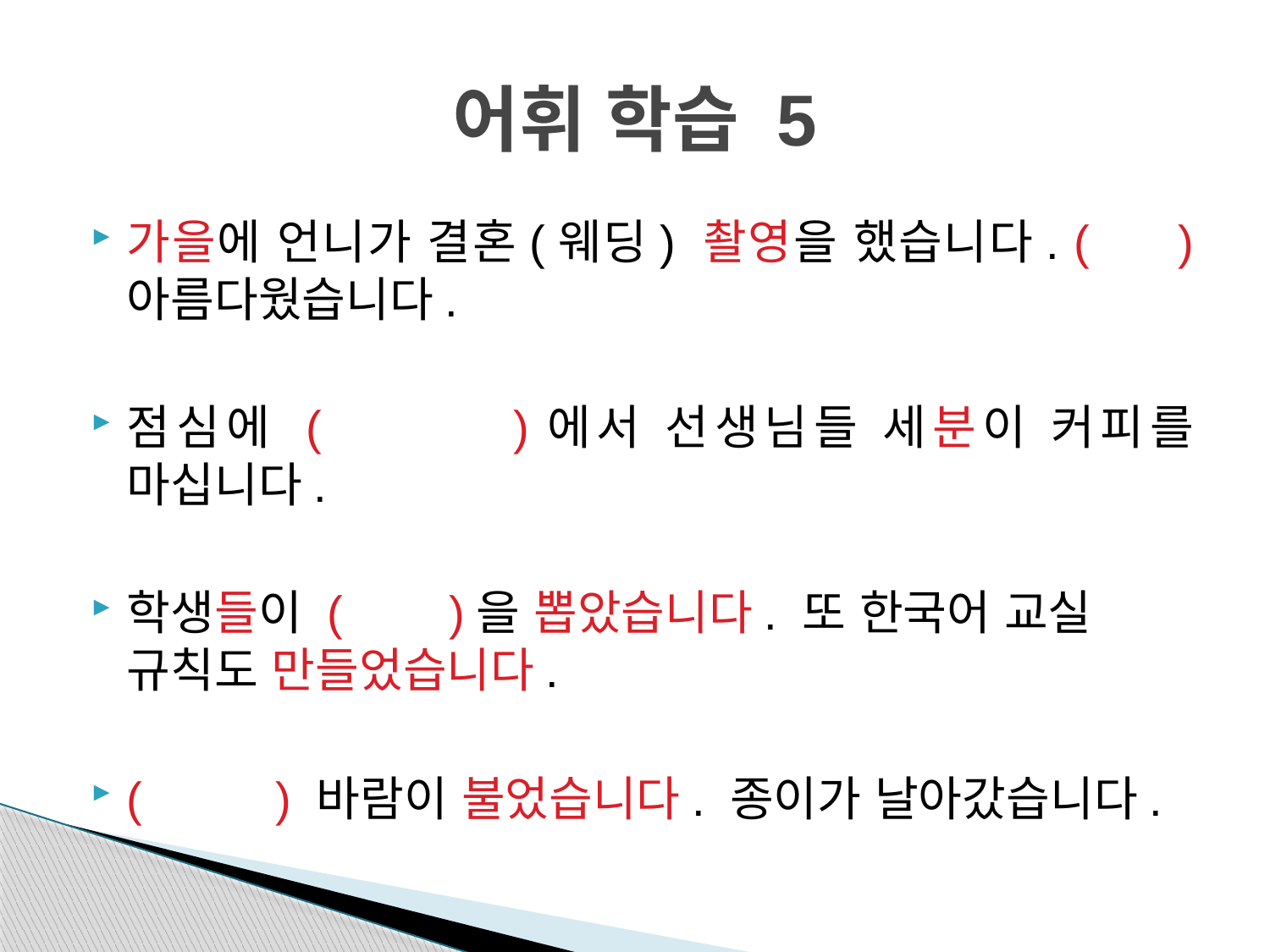

# 어휘 학습 5
가을에 언니가 결혼(웨딩) 촬영을 했습니다. (      ) 아름다웠습니다.

점심에 (          )에서 선생님들 세분이 커피를 마십니다.

학생들이 (        )을 뽑았습니다. 또 한국어 교실 규칙도 만들었습니다.

(          ) 바람이 불었습니다. 종이가 날아갔습니다.